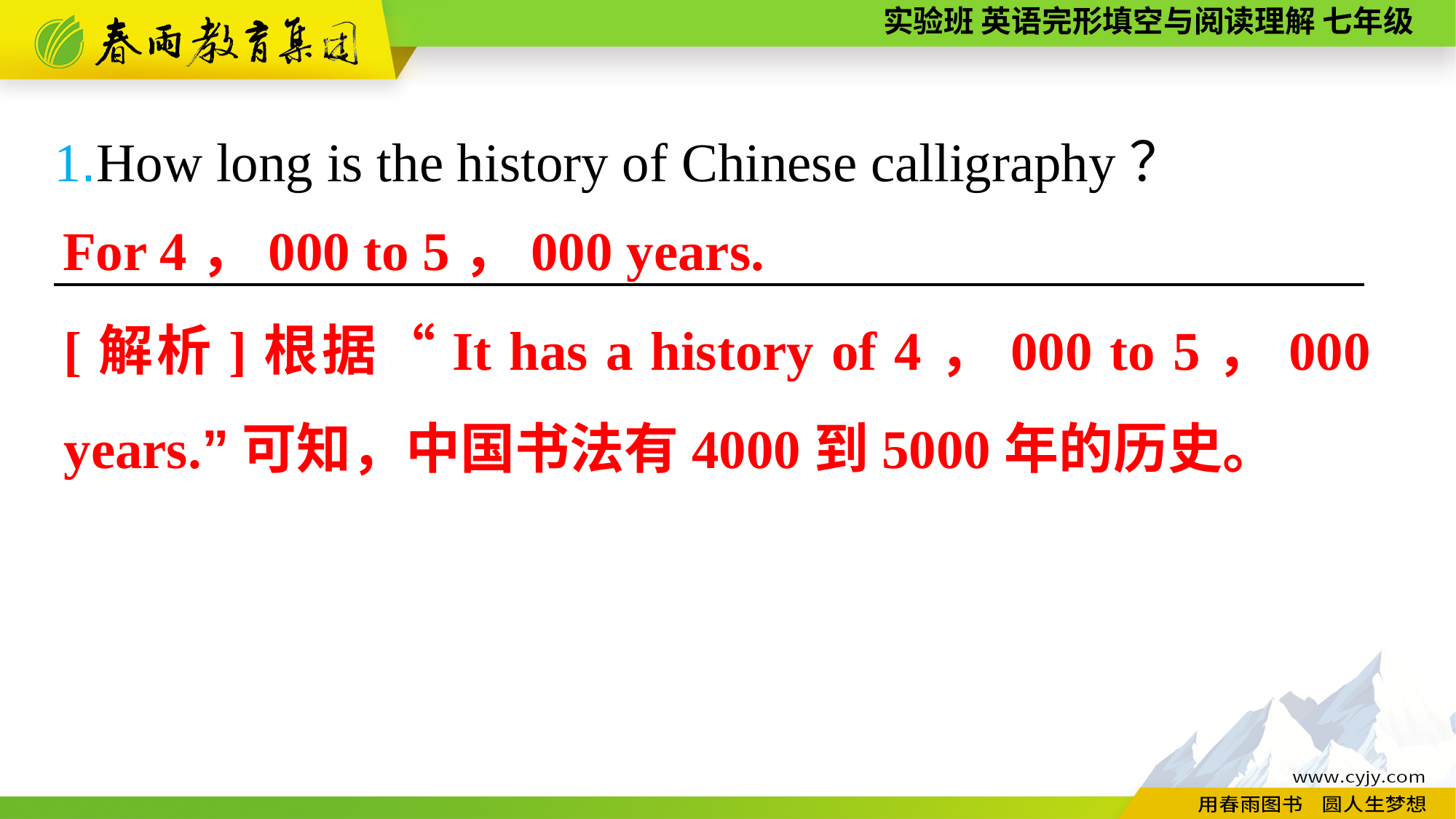

1.How long is the history of Chinese calligraphy？
————————————————————————
For 4，000 to 5，000 years.
[解析]根据“It has a history of 4，000 to 5，000 years.”可知，中国书法有4000到5000年的历史。